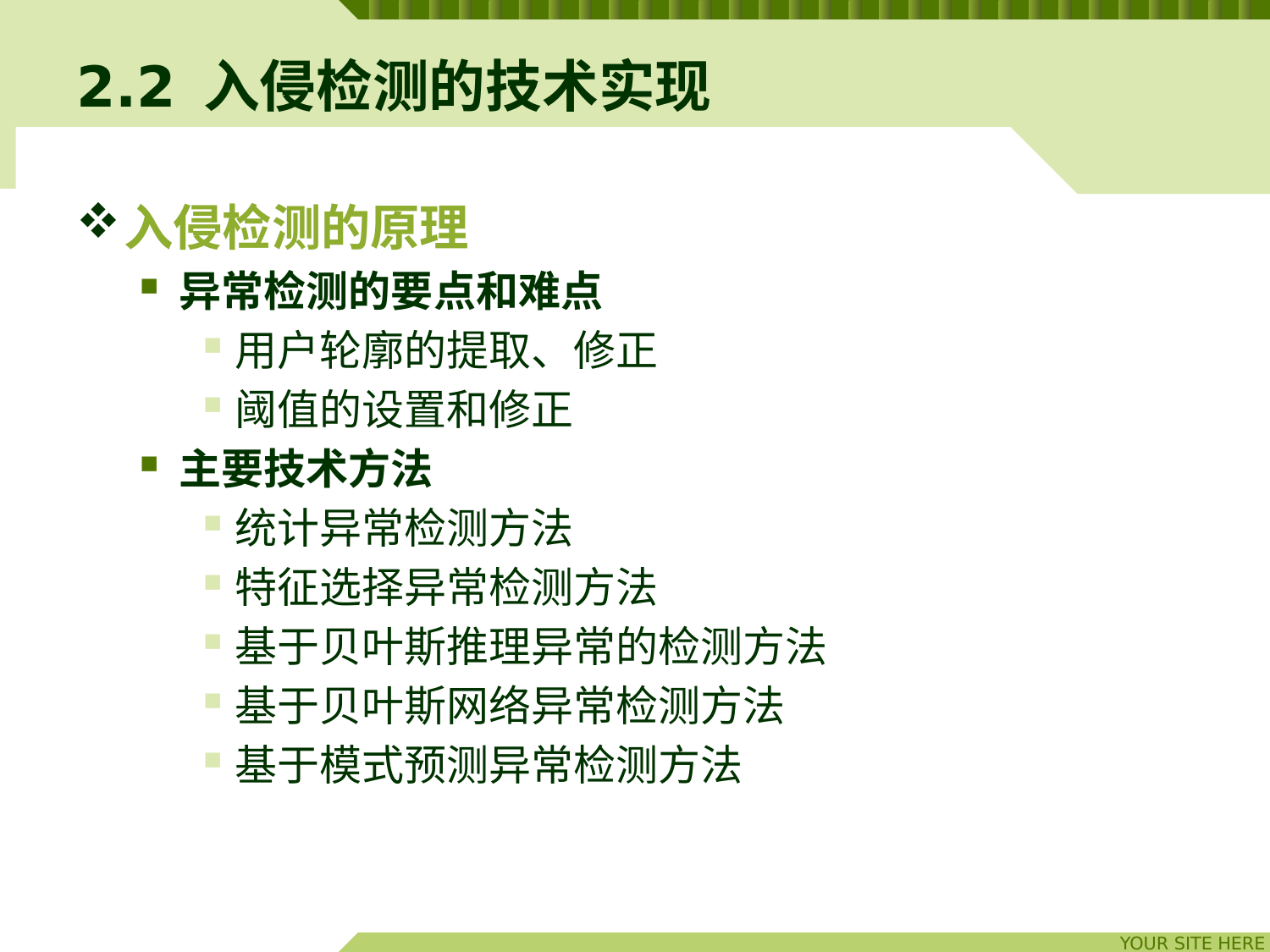

# 2.2	入侵检测的技术实现
入侵检测的原理
异常检测的要点和难点
用户轮廓的提取、修正
阈值的设置和修正
主要技术方法
统计异常检测方法
特征选择异常检测方法
基于贝叶斯推理异常的检测方法
基于贝叶斯网络异常检测方法
基于模式预测异常检测方法